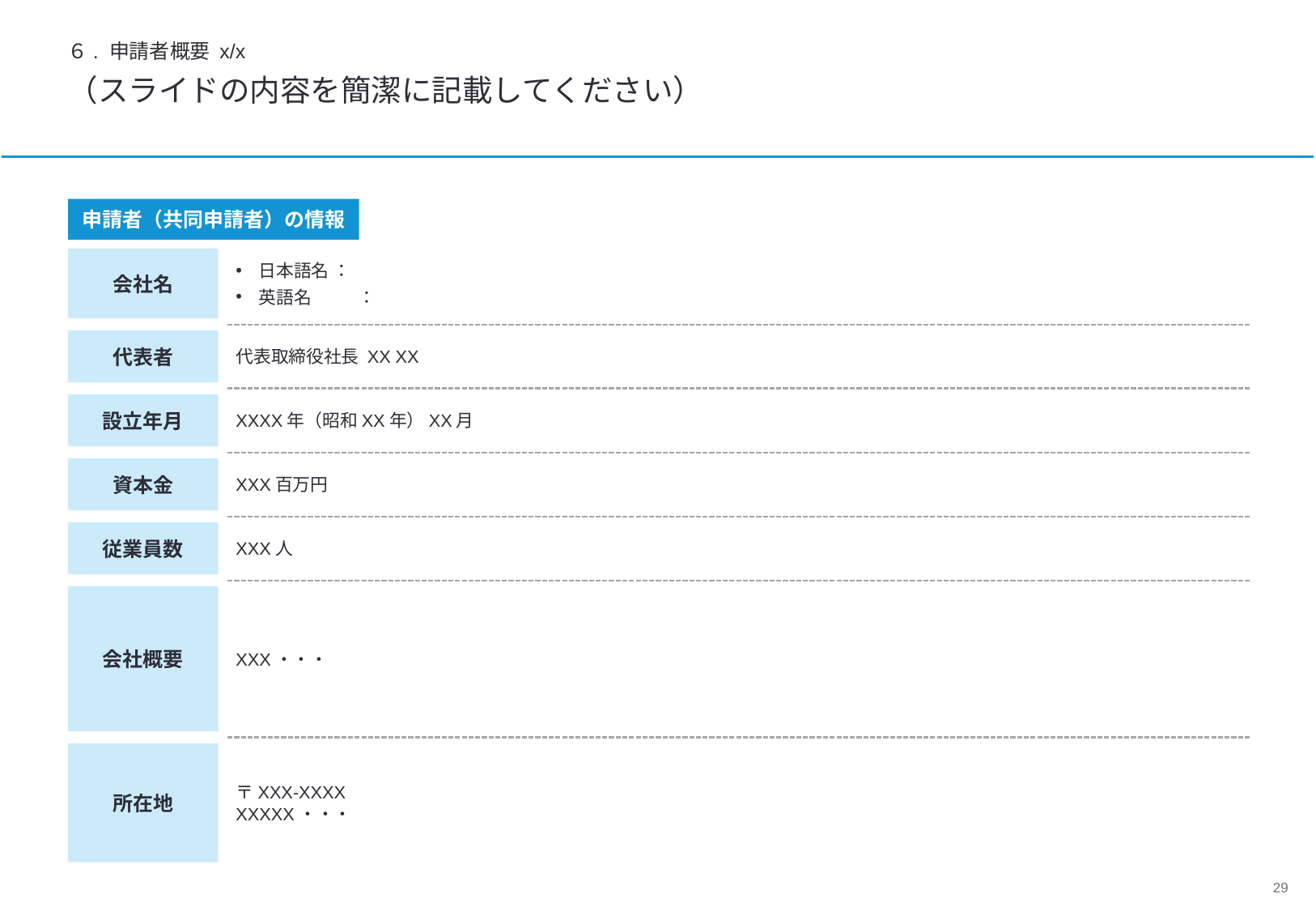

６. 申請者概要 x/x
（スライドの内容を簡潔に記載してください）
申請者（共同申請者）の情報
会社名
日本語名 ：
英語名	：
代表者
代表取締役社長 XX XX
設立年月
XXXX年（昭和XX年）XX月
資本金
XXX百万円
従業員数
XXX人
会社概要
XXX・・・
所在地
〒XXX-XXXX
XXXXX・・・